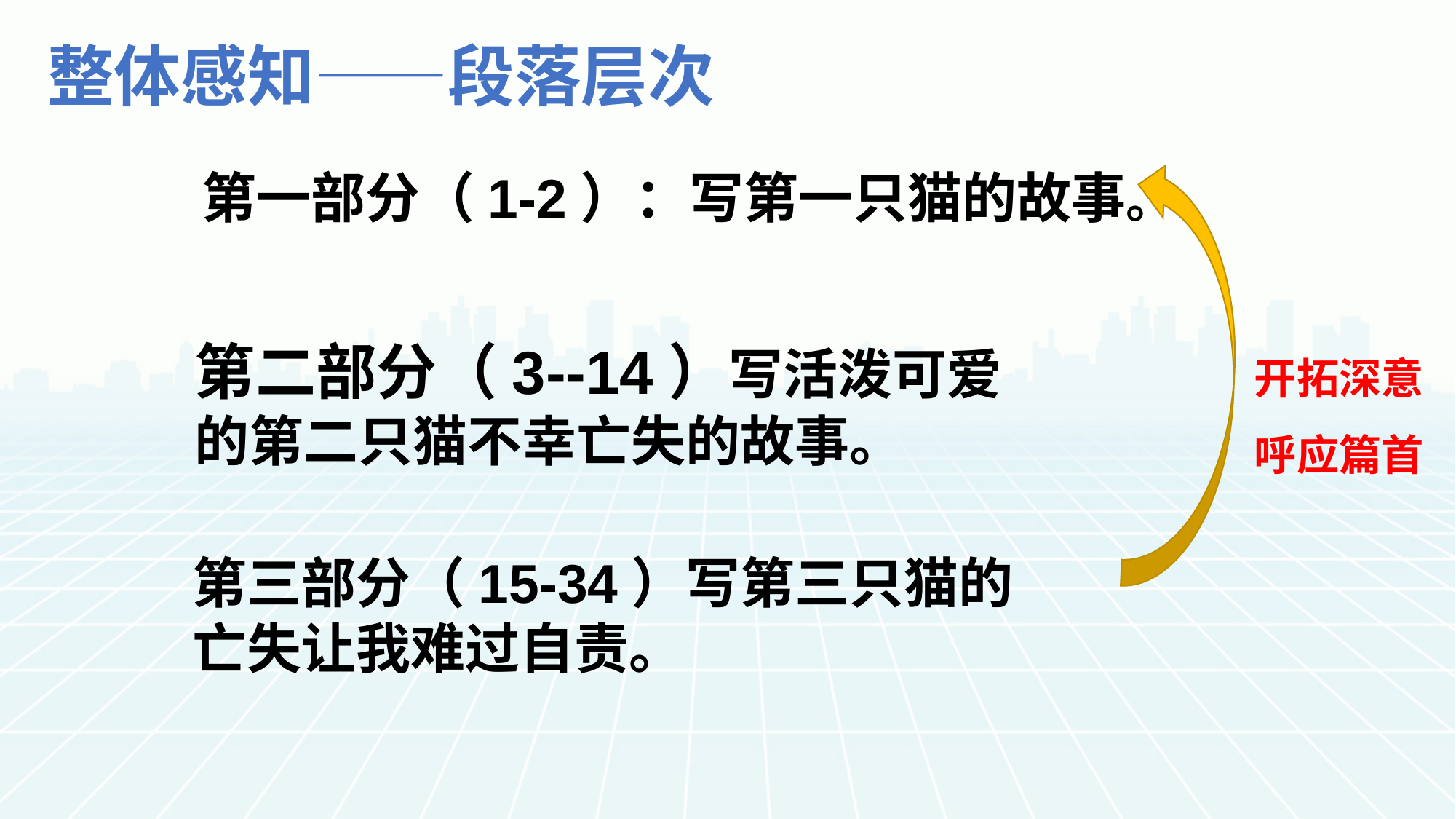

整体感知——段落层次
第一部分（1-2）：写第一只猫的故事。

开拓深意
呼应篇首

第二部分（3--14）写活泼可爱的第二只猫不幸亡失的故事。
第三部分（15-34）写第三只猫的亡失让我难过自责。